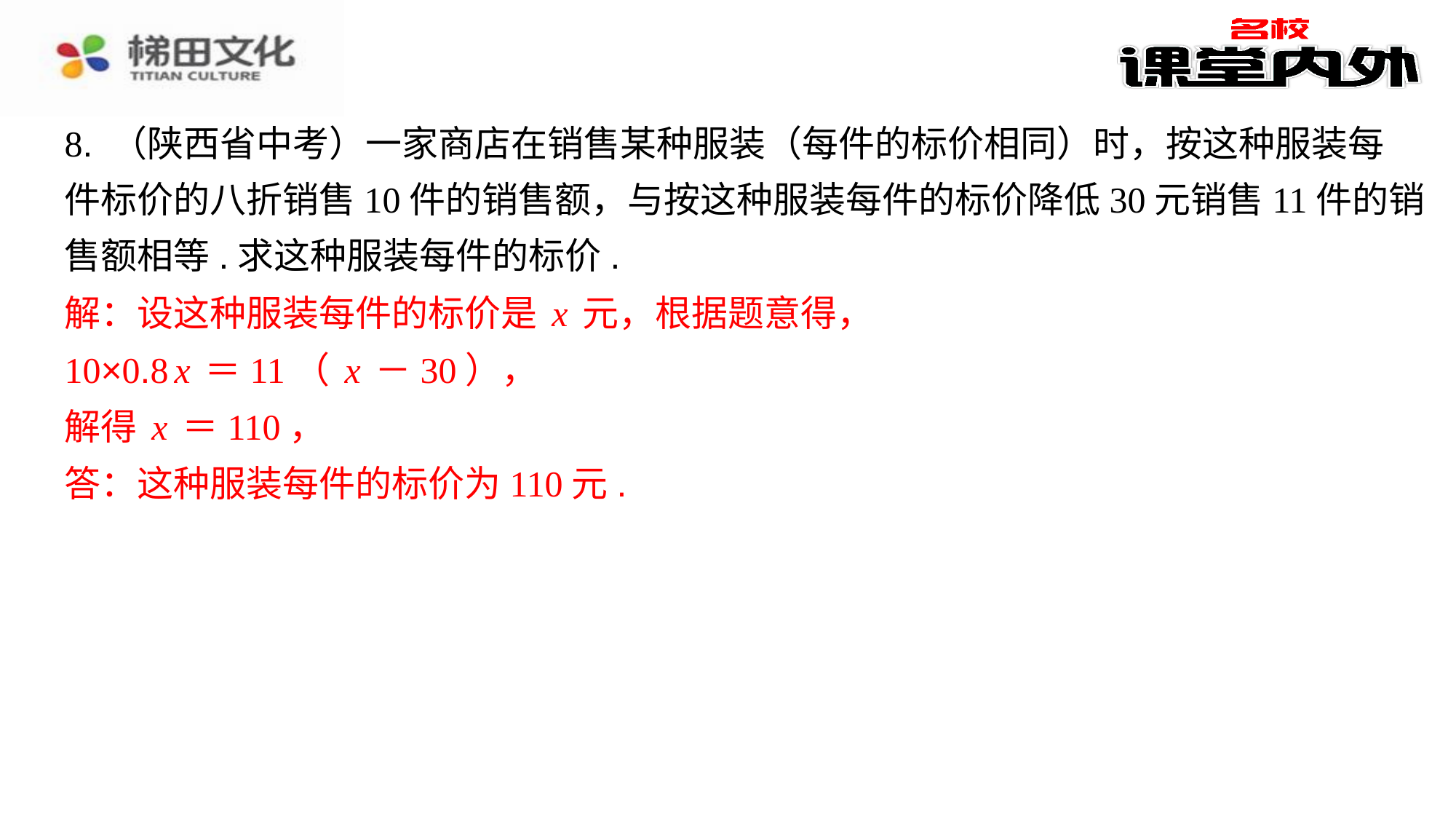

8. （陕西省中考）一家商店在销售某种服装（每件的标价相同）时，按这种服装每
件标价的八折销售10件的销售额，与按这种服装每件的标价降低30元销售11件的销
售额相等.求这种服装每件的标价.
解：设这种服装每件的标价是x元，根据题意得，
10×0.8x＝11（x－30），
解得x＝110，
答：这种服装每件的标价为110元.
解：设这种服装每件的标价是x元，根据题意得，
10×0.8x＝11（x－30），
解得x＝110，
答：这种服装每件的标价为110元.